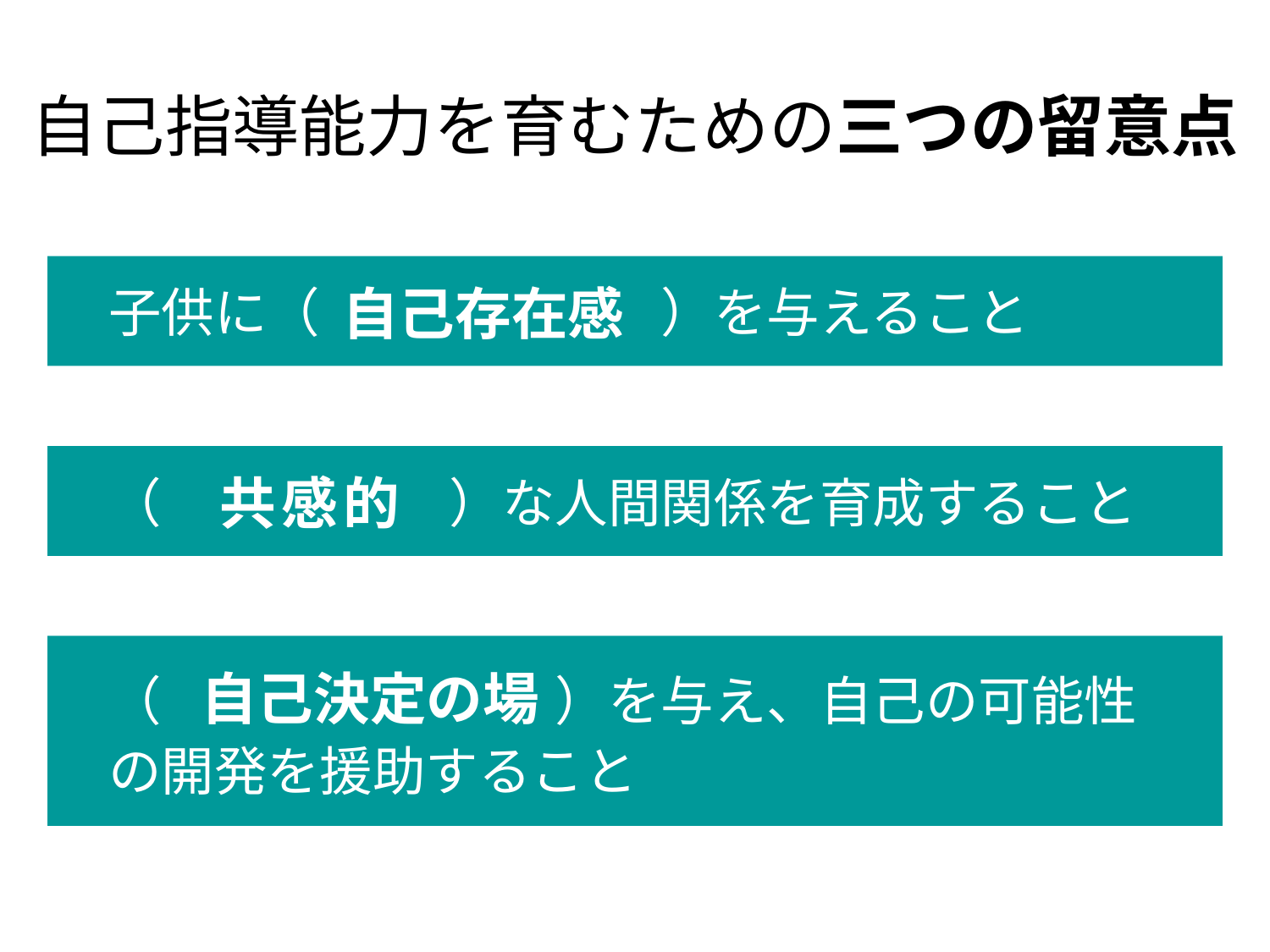

自己指導能力を育むための三つの留意点
子供に（　　  　　　　）を与えること
自己存在感
（　  　　　　）な人間関係を育成すること
共感的
（　  　　　　　　）を与え、自己の可能性
の開発を援助すること
 自己決定の場